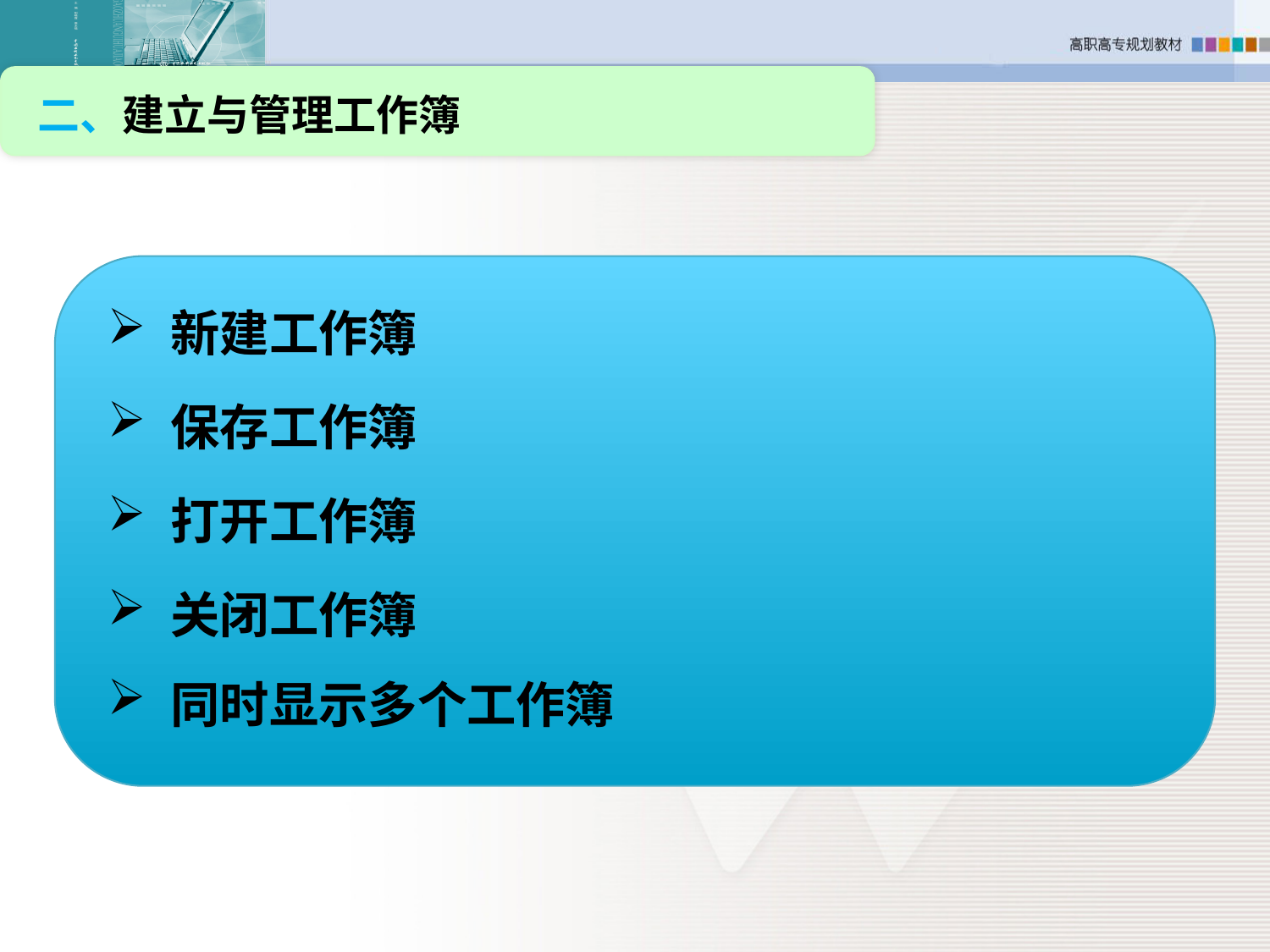

二、建立与管理工作簿

新建工作簿
保存工作簿
打开工作簿
关闭工作簿
同时显示多个工作簿